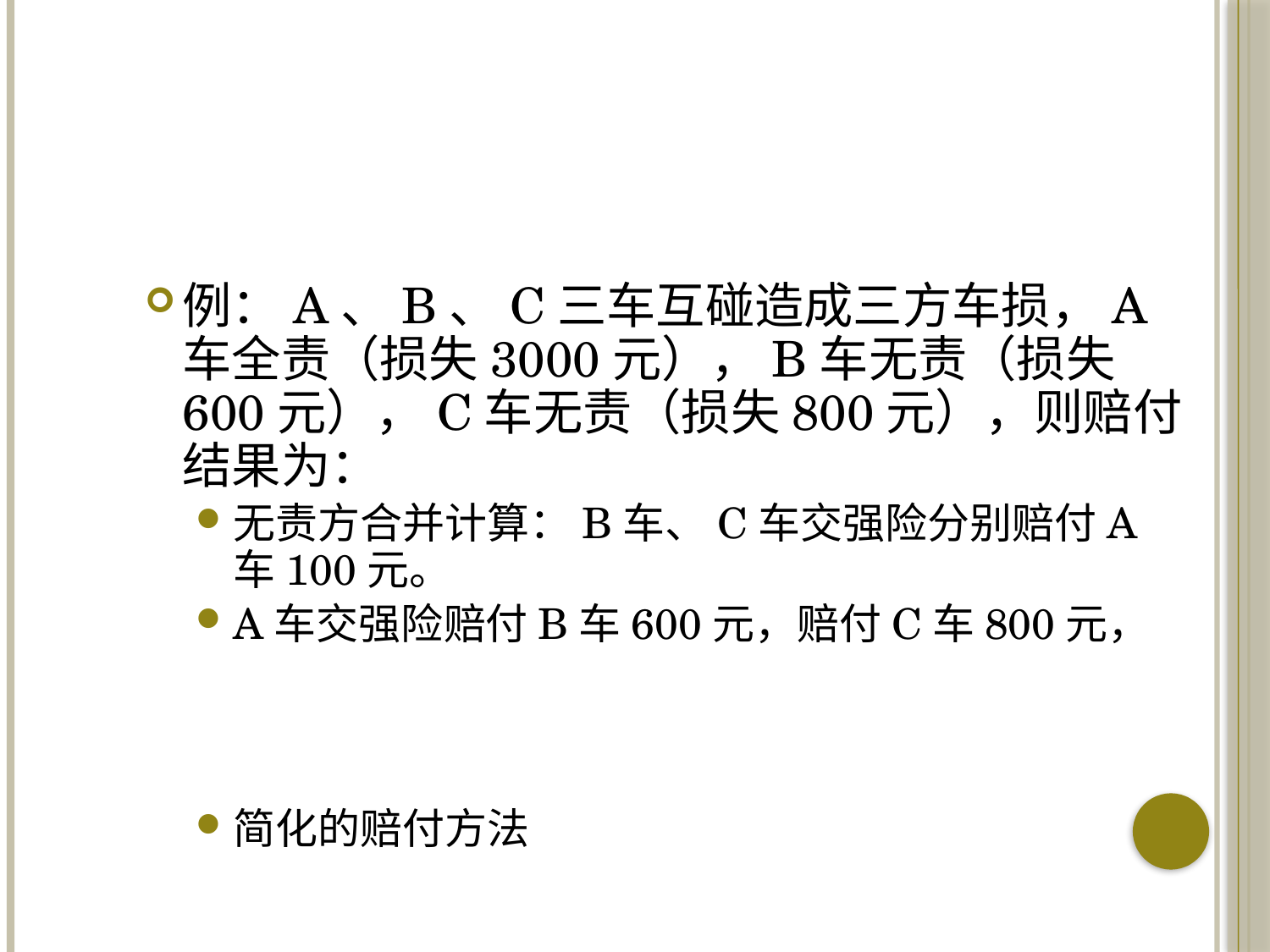

例：A、B、C三车互碰造成三方车损，A车全责（损失3000元），B车无责（损失600元），C车无责（损失800元），则赔付结果为：
无责方合并计算：B车、C车交强险分别赔付A车100元。
A车交强险赔付B车600元，赔付C车800元，

简化的赔付方法